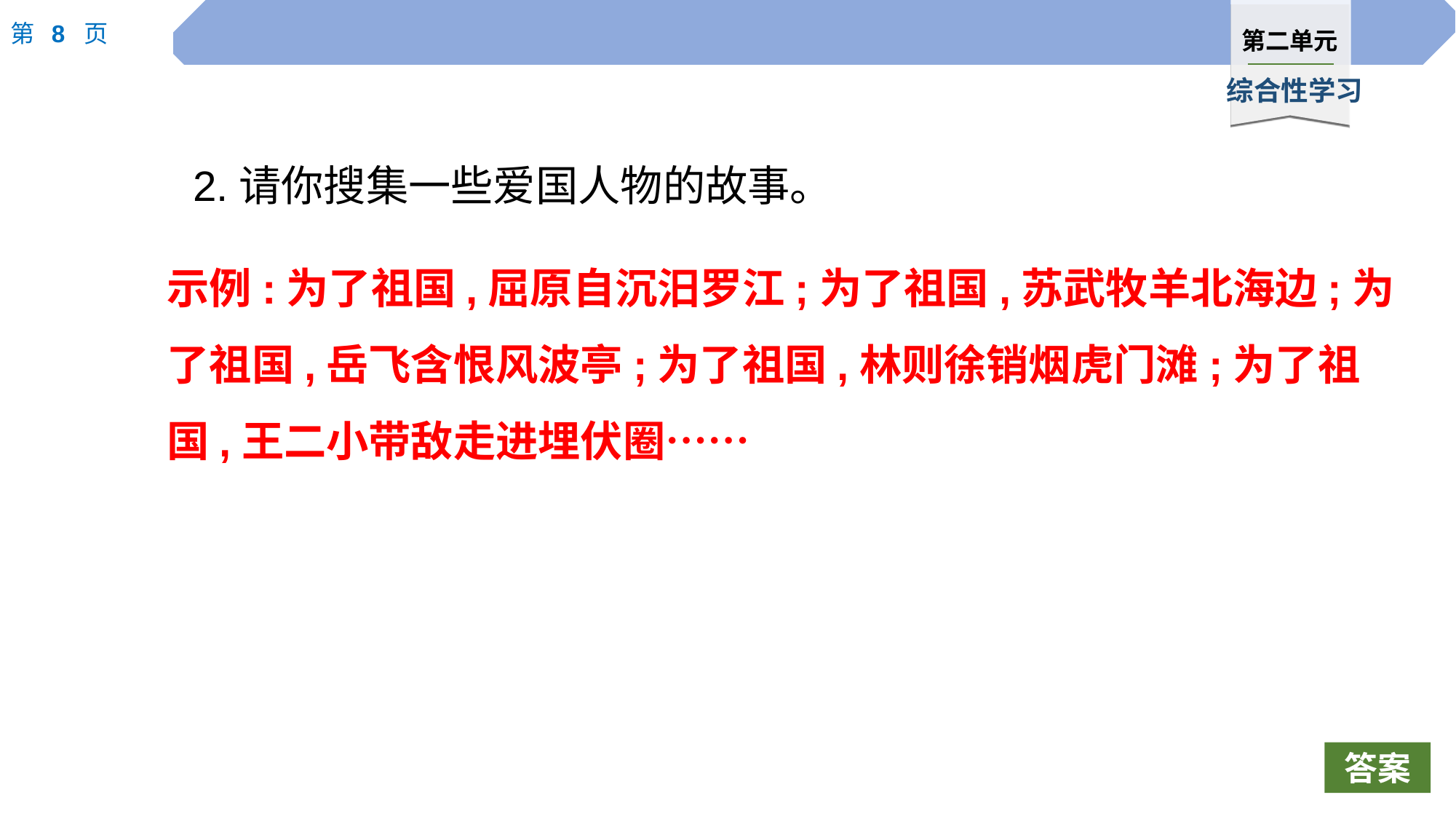

2.请你搜集一些爱国人物的故事。
示例:为了祖国,屈原自沉汨罗江;为了祖国,苏武牧羊北海边;为了祖国,岳飞含恨风波亭;为了祖国,林则徐销烟虎门滩;为了祖国,王二小带敌走进埋伏圈……
答案